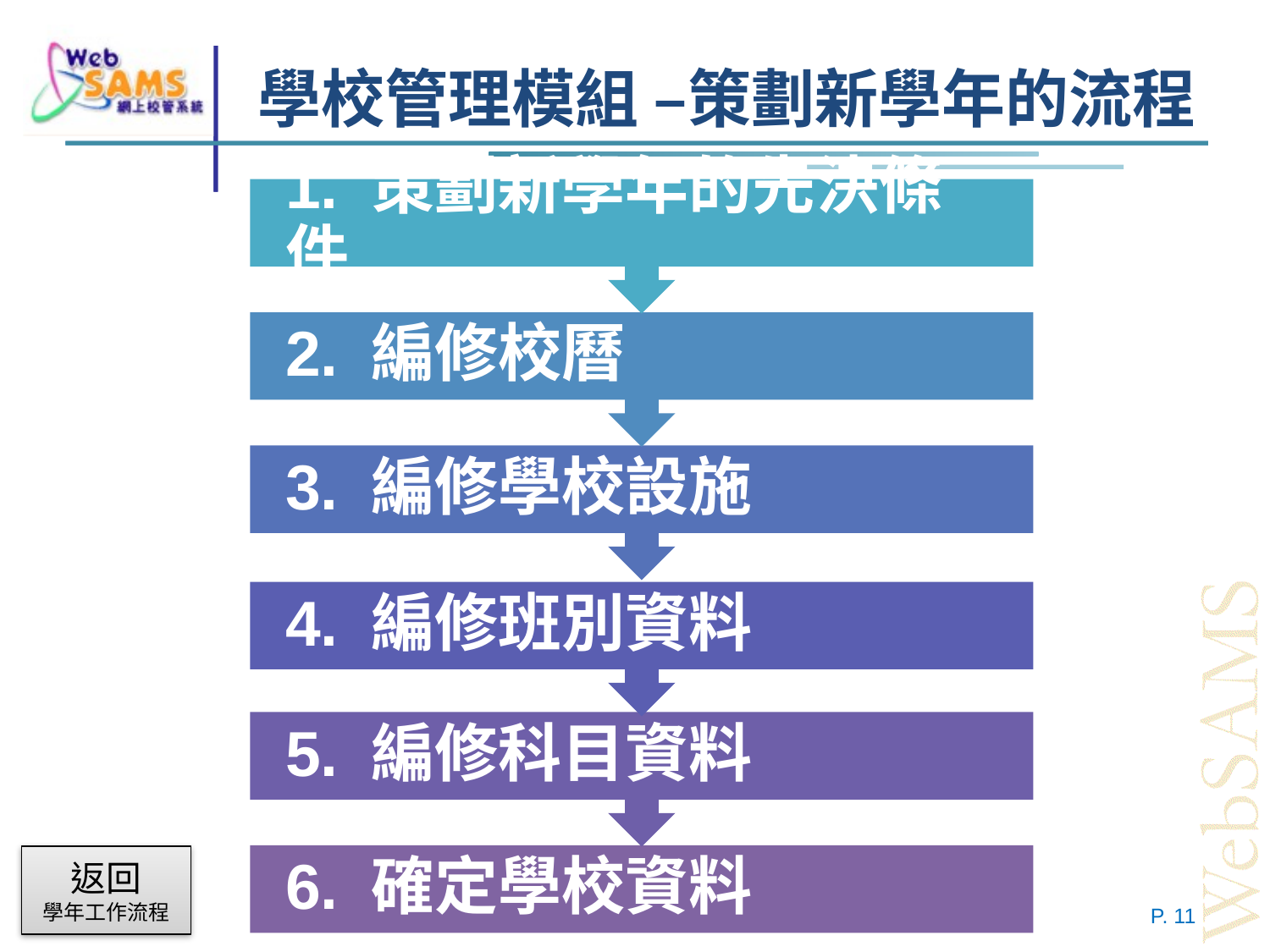

# 學校管理模組 –策劃新學年的流程
6. 確定學校資料
5. 編修科目資料
4. 編修班別資料
3. 編修學校設施
2. 編修校曆
1. 策劃新學年的先決條件
返回
學年工作流程
P. 11